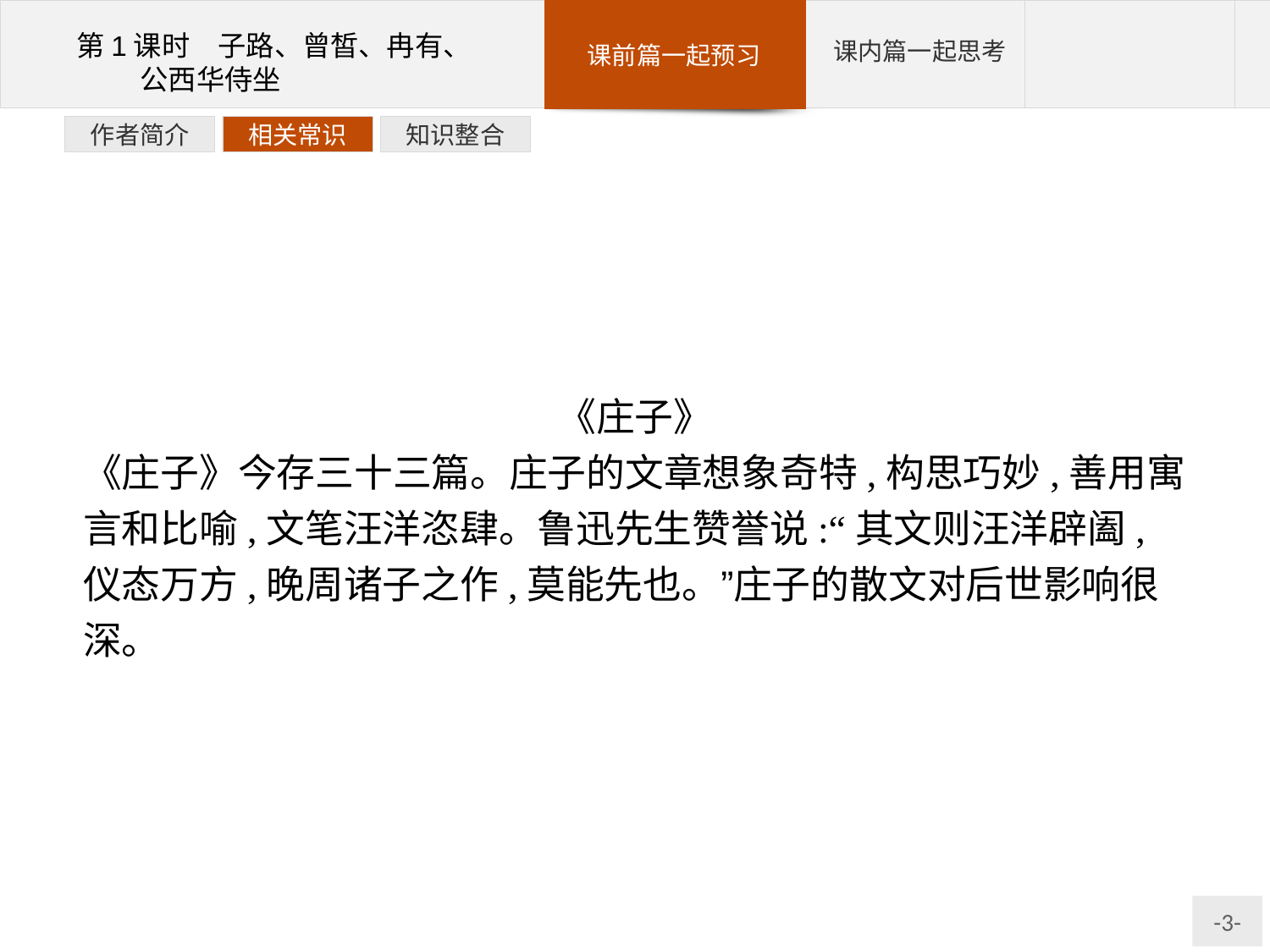

知识整合
相关常识
作者简介
《庄子》
《庄子》今存三十三篇。庄子的文章想象奇特,构思巧妙,善用寓言和比喻,文笔汪洋恣肆。鲁迅先生赞誉说:“其文则汪洋辟阖,仪态万方,晚周诸子之作,莫能先也。”庄子的散文对后世影响很深。